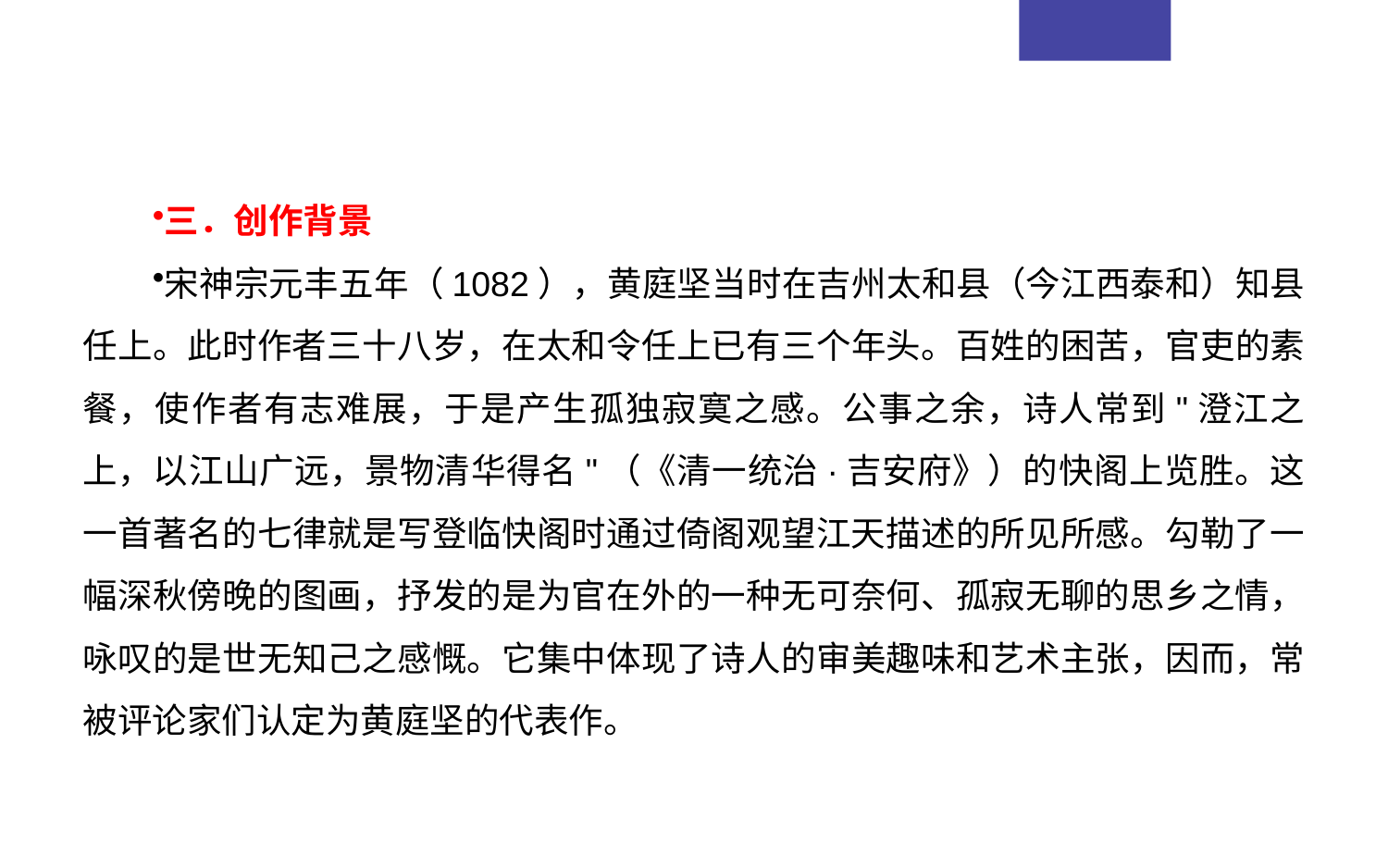

三．创作背景
宋神宗元丰五年（1082），黄庭坚当时在吉州太和县（今江西泰和）知县任上。此时作者三十八岁，在太和令任上已有三个年头。百姓的困苦，官吏的素餐，使作者有志难展，于是产生孤独寂寞之感。公事之余，诗人常到"澄江之上，以江山广远，景物清华得名"（《清一统治·吉安府》）的快阁上览胜。这一首著名的七律就是写登临快阁时通过倚阁观望江天描述的所见所感。勾勒了一幅深秋傍晚的图画，抒发的是为官在外的一种无可奈何、孤寂无聊的思乡之情，咏叹的是世无知己之感慨。它集中体现了诗人的审美趣味和艺术主张，因而，常被评论家们认定为黄庭坚的代表作。